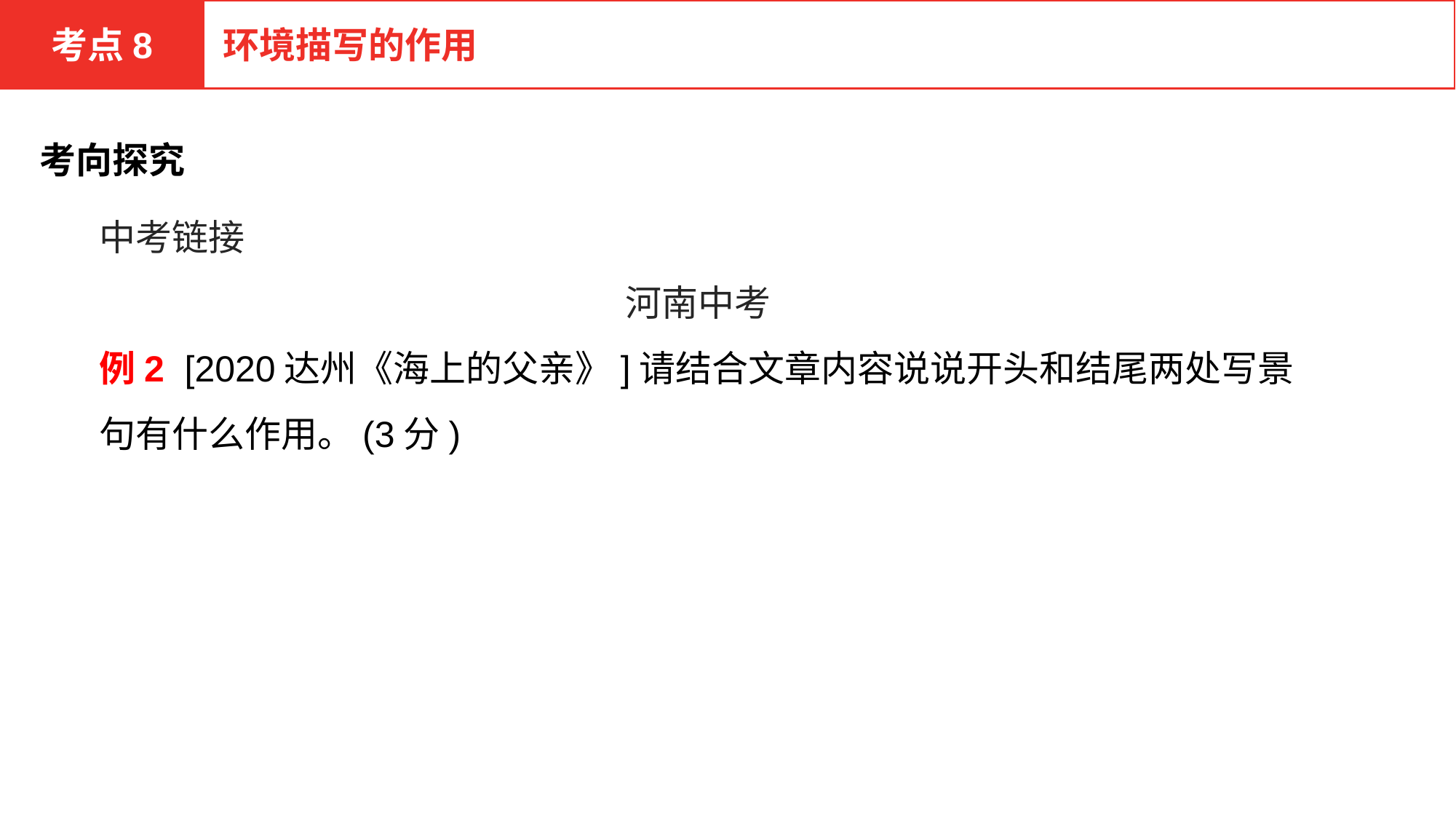

考点8
环境描写的作用
考向探究
中考链接
河南中考
例2  [2020达州《海上的父亲》]请结合文章内容说说开头和结尾两处写景句有什么作用。(3分)